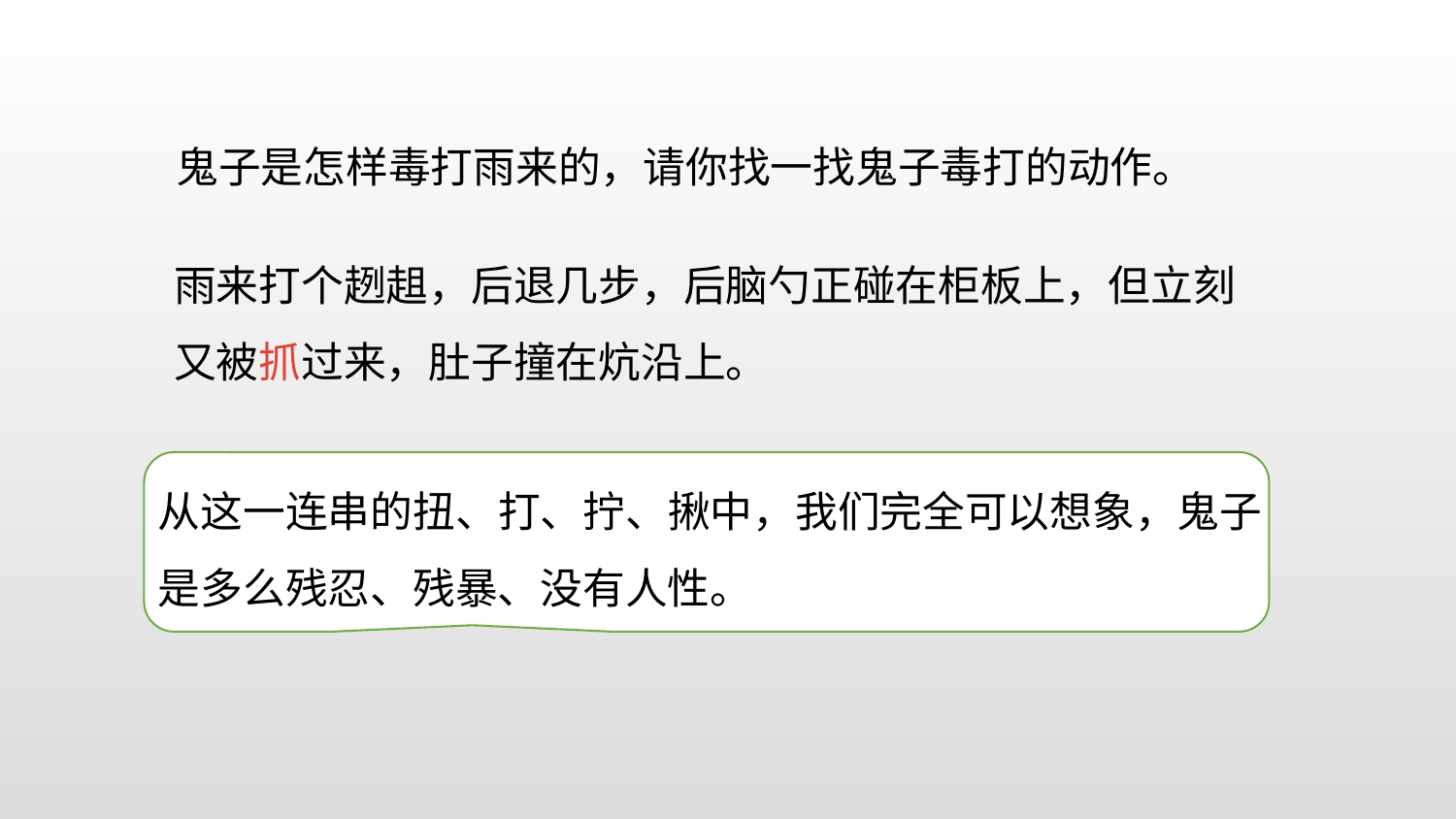

鬼子是怎样毒打雨来的，请你找一找鬼子毒打的动作。
雨来打个趔趄，后退几步，后脑勺正碰在柜板上，但立刻又被抓过来，肚子撞在炕沿上。
从这一连串的扭、打、拧、揪中，我们完全可以想象，鬼子是多么残忍、残暴、没有人性。